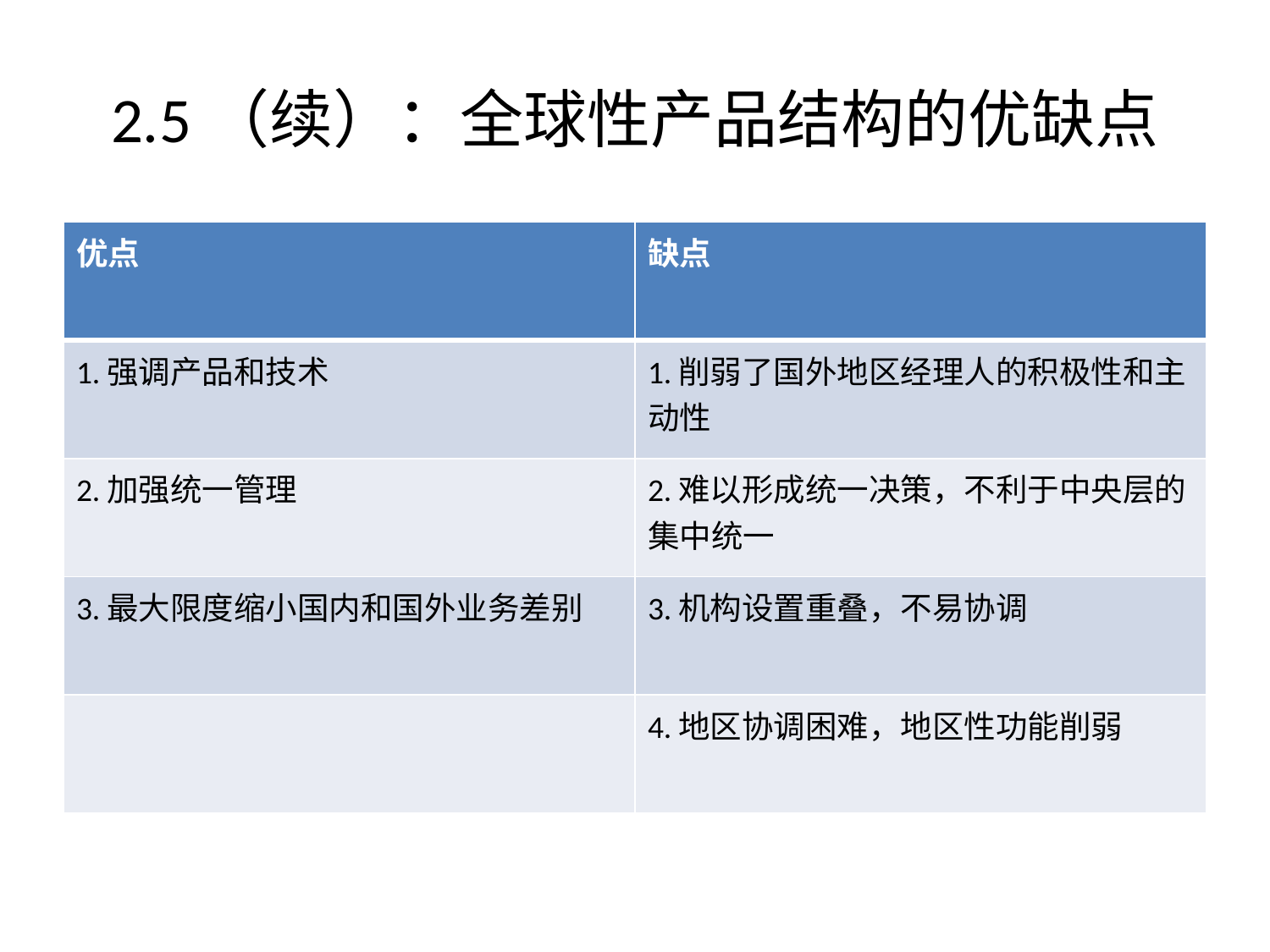

# 2.5（续）：全球性产品结构的优缺点
| 优点 | 缺点 |
| --- | --- |
| 1.强调产品和技术 | 1.削弱了国外地区经理人的积极性和主动性 |
| 2.加强统一管理 | 2.难以形成统一决策，不利于中央层的集中统一 |
| 3.最大限度缩小国内和国外业务差别 | 3.机构设置重叠，不易协调 |
|  | 4.地区协调困难，地区性功能削弱 |